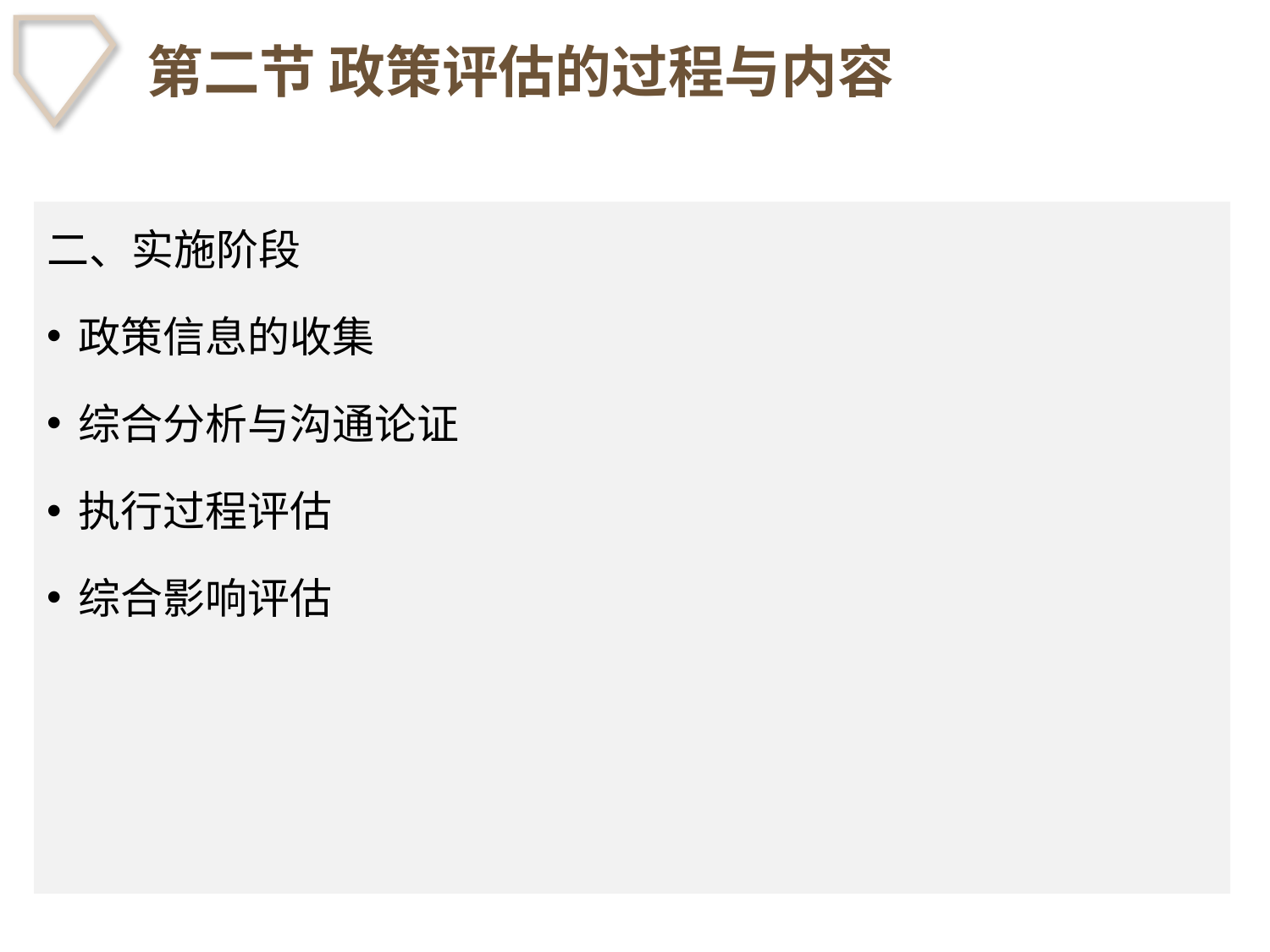

# 第二节 政策评估的过程与内容
二、实施阶段
政策信息的收集
综合分析与沟通论证
执行过程评估
综合影响评估